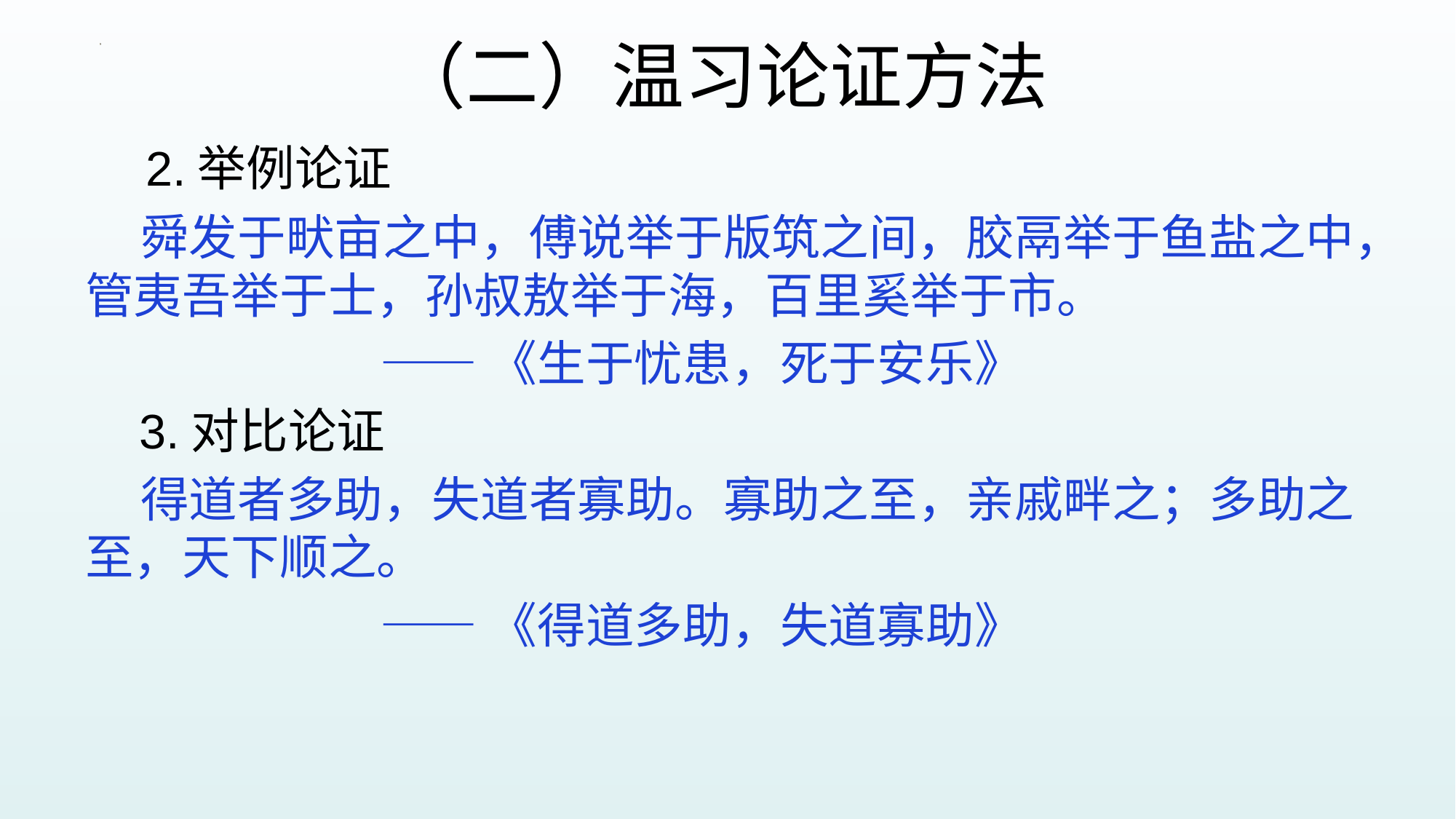

# （二）温习论证方法
    2.举例论证
    舜发于畎亩之中，傅说举于版筑之间，胶鬲举于鱼盐之中，管夷吾举于士，孙叔敖举于海，百里奚举于市。
                           ——《生于忧患，死于安乐》
    3.对比论证
    得道者多助，失道者寡助。寡助之至，亲戚畔之；多助之至，天下顺之。
                           ——《得道多助，失道寡助》